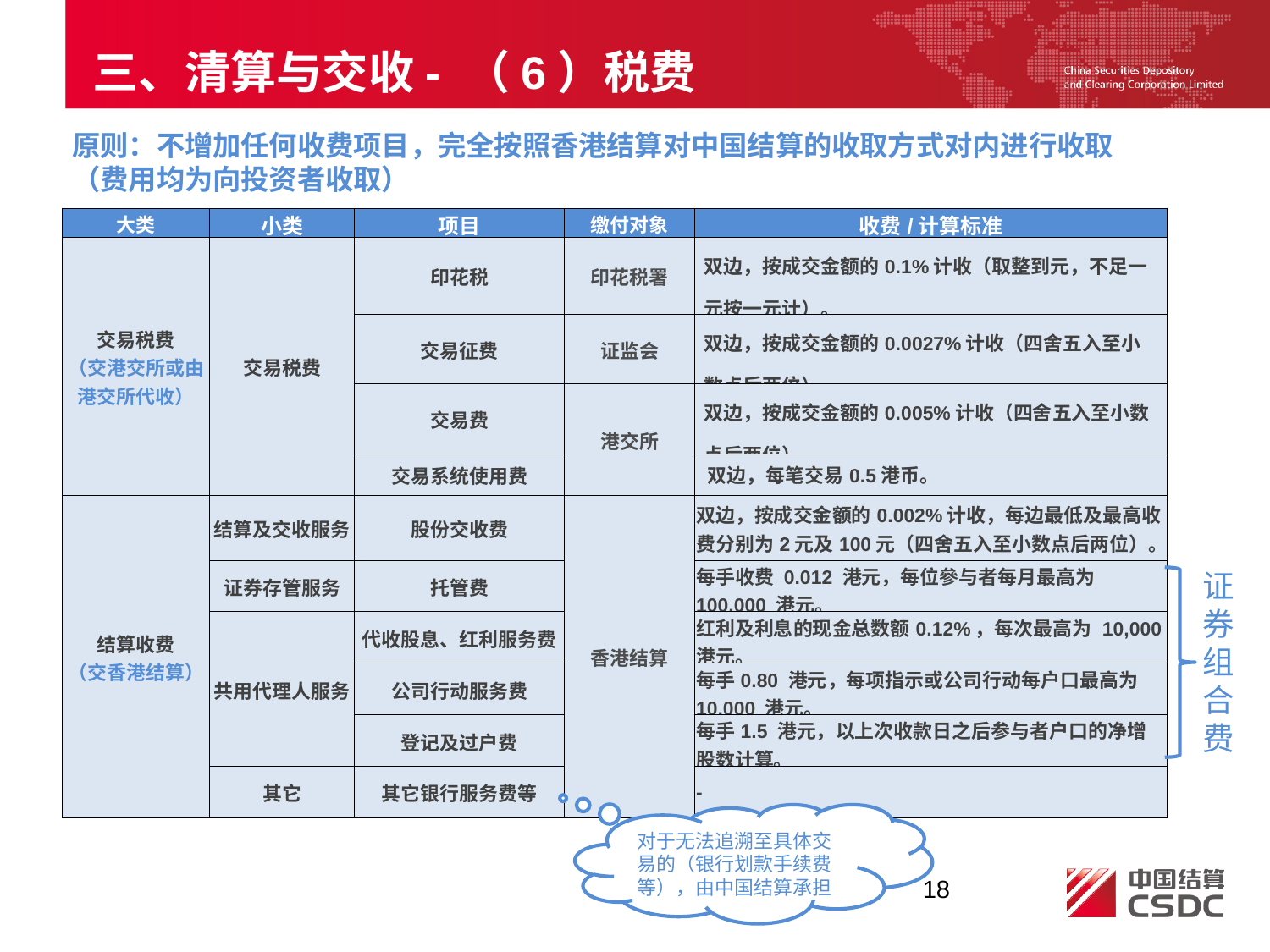

三、清算与交收- （6）税费

原则：不增加任何收费项目，完全按照香港结算对中国结算的收取方式对内进行收取
（费用均为向投资者收取）

| 大类 | 小类 | 项目 | 缴付对象 | 收费/计算标准 |
| --- | --- | --- | --- | --- |
| 交易税费 （交港交所或由港交所代收） | 交易税费 | 印花税 | 印花税署 | 双边，按成交金额的0.1%计收（取整到元，不足一元按一元计）。 |
|  |  | 交易征费 | 证监会 | 双边，按成交金额的0.0027%计收（四舍五入至小数点后两位）。 |
|  |  | 交易费 | 港交所 | 双边，按成交金额的0.005%计收（四舍五入至小数点后两位）。 |
|  |  | 交易系统使用费 |  | 双边，每笔交易0.5港币。 |
| 结算收费 （交香港结算） | 结算及交收服务 | 股份交收费 | 香港结算 | 双边，按成交金额的0.002%计收，每边最低及最高收费分别为2元及100元（四舍五入至小数点后两位）。 |
|  | 证券存管服务 | 托管费 |  | 每手收费 0.012 港元，每位參与者每月最高为 100,000 港元。 |
|  | 共用代理人服务 | 代收股息、红利服务费 |  | 红利及利息的现金总数额0.12%，每次最高为 10,000港元。 |
|  |  | 公司行动服务费 |  | 每手0.80 港元，每项指示或公司行动每户口最高为10,000 港元。 |
|  |  | 登记及过户费 |  | 每手1.5 港元，以上次收款日之后参与者户口的净增股数计算。 |
|  | 其它 | 其它银行服务费等 |  | - |
证券组合费

对于无法追溯至具体交易的（银行划款手续费等），由中国结算承担
18